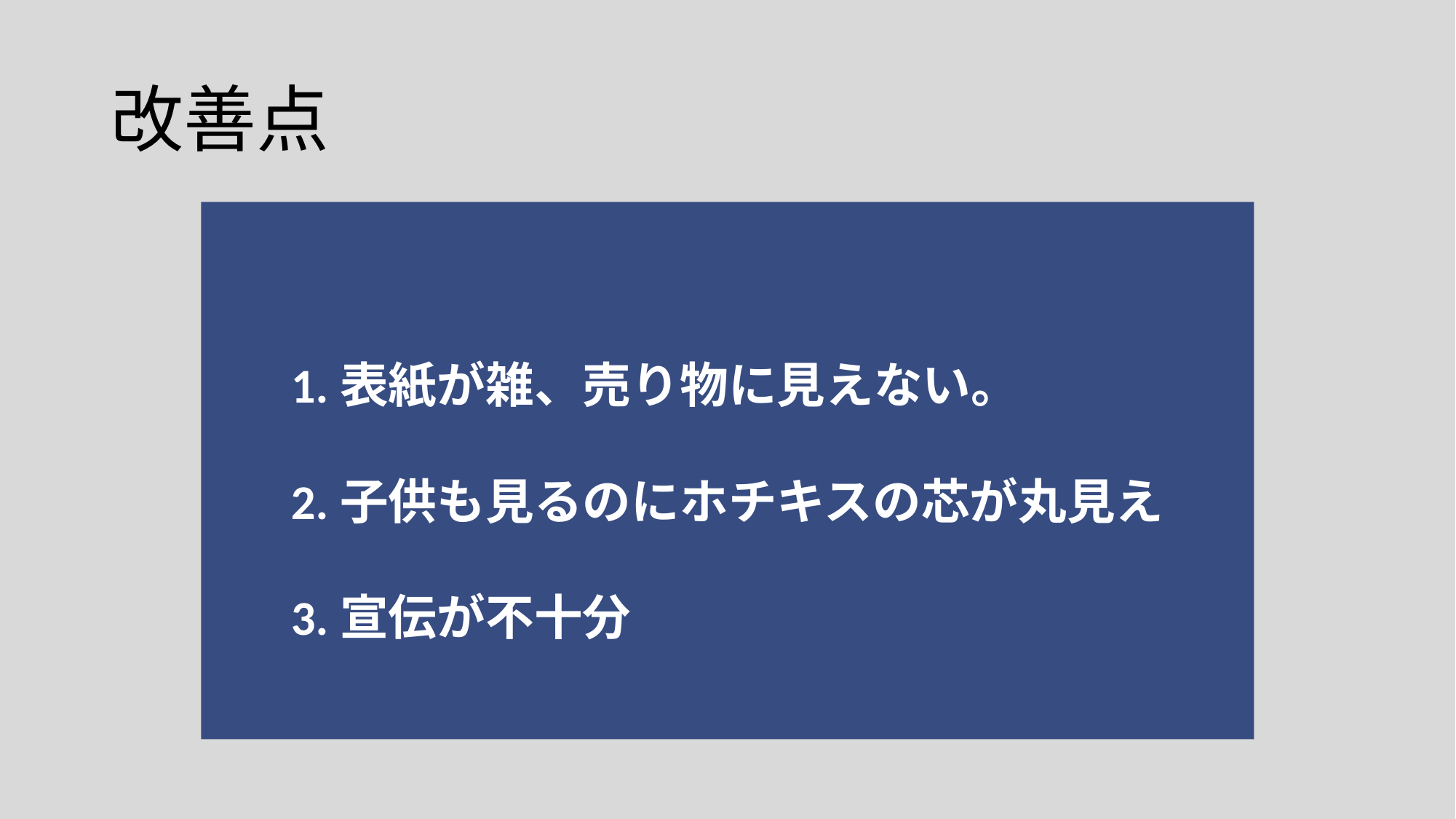

# 改善点
1.表紙が雑、売り物に見えない。
2.子供も見るのにホチキスの芯が丸見え
3.宣伝が不十分